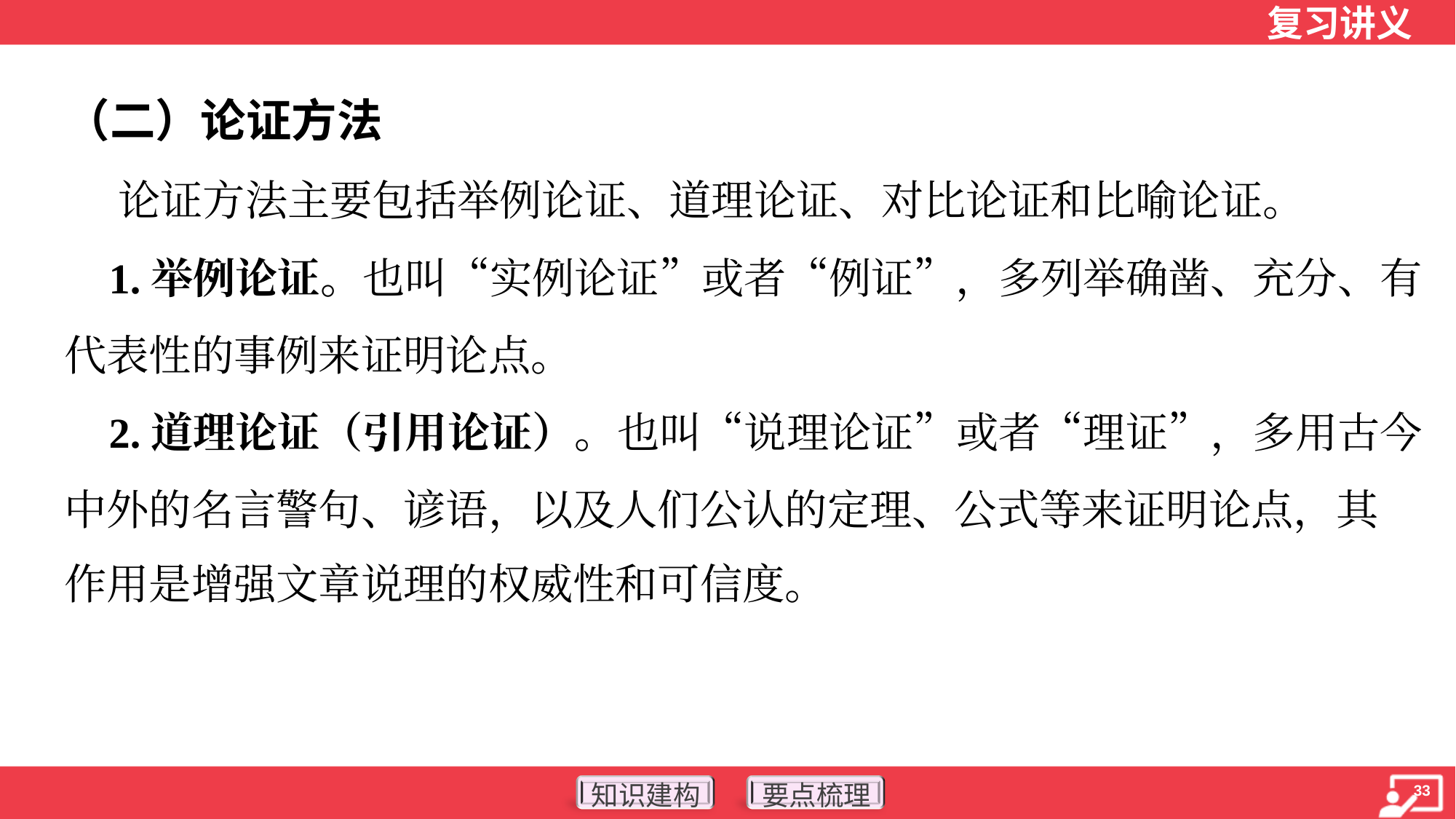

（二）论证方法
    论证方法主要包括举例论证、道理论证、对比论证和比喻论证。
    1.举例论证。也叫“实例论证”或者“例证”，多列举确凿、充分、有
代表性的事例来证明论点。
    2.道理论证（引用论证）。也叫“说理论证”或者“理证”，多用古今
中外的名言警句、谚语，以及人们公认的定理、公式等来证明论点，其
作用是增强文章说理的权威性和可信度。